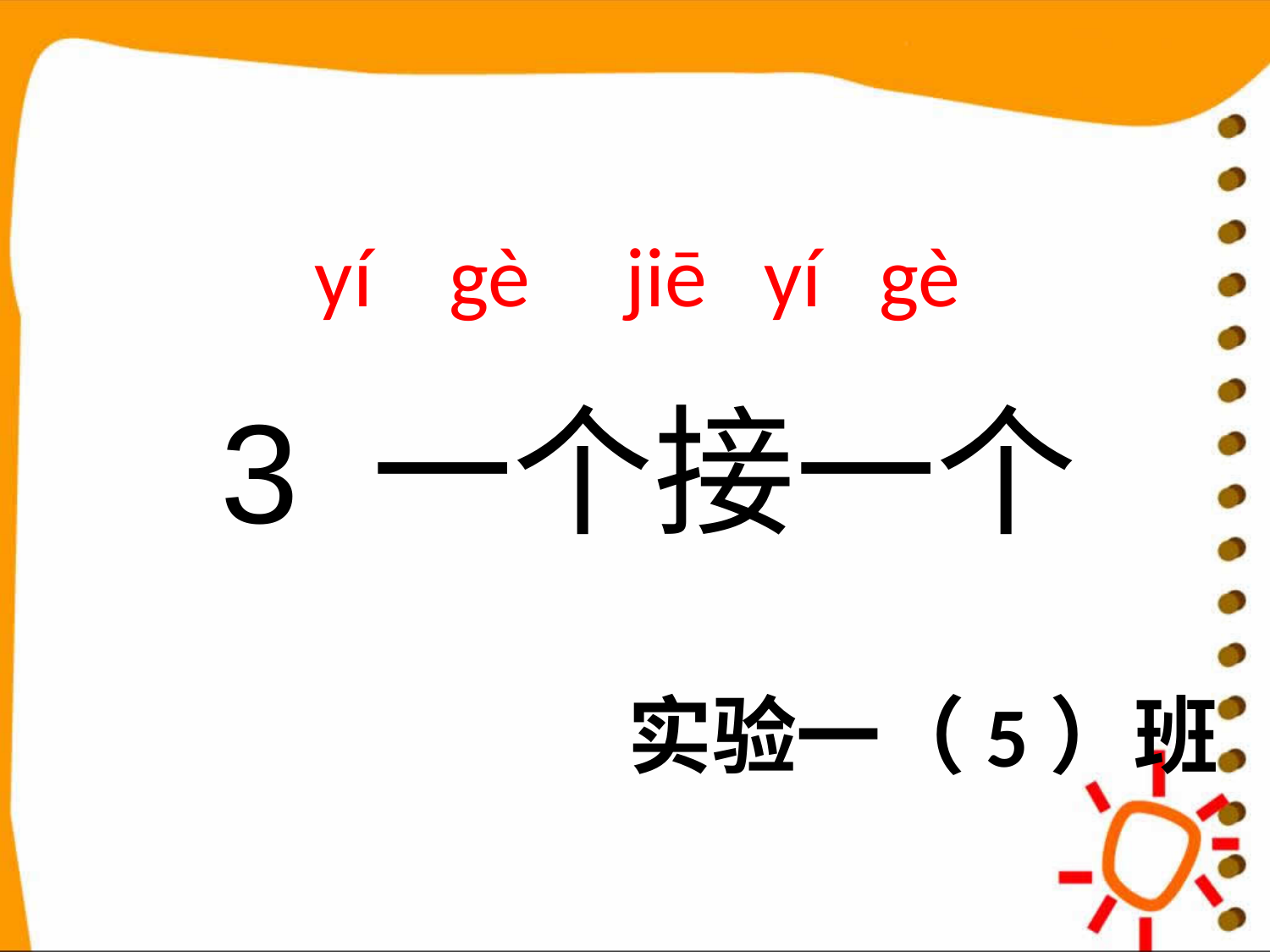

#
             yí    gè     jiē   yí   gè
  3 一个接一个
实验一（5）班